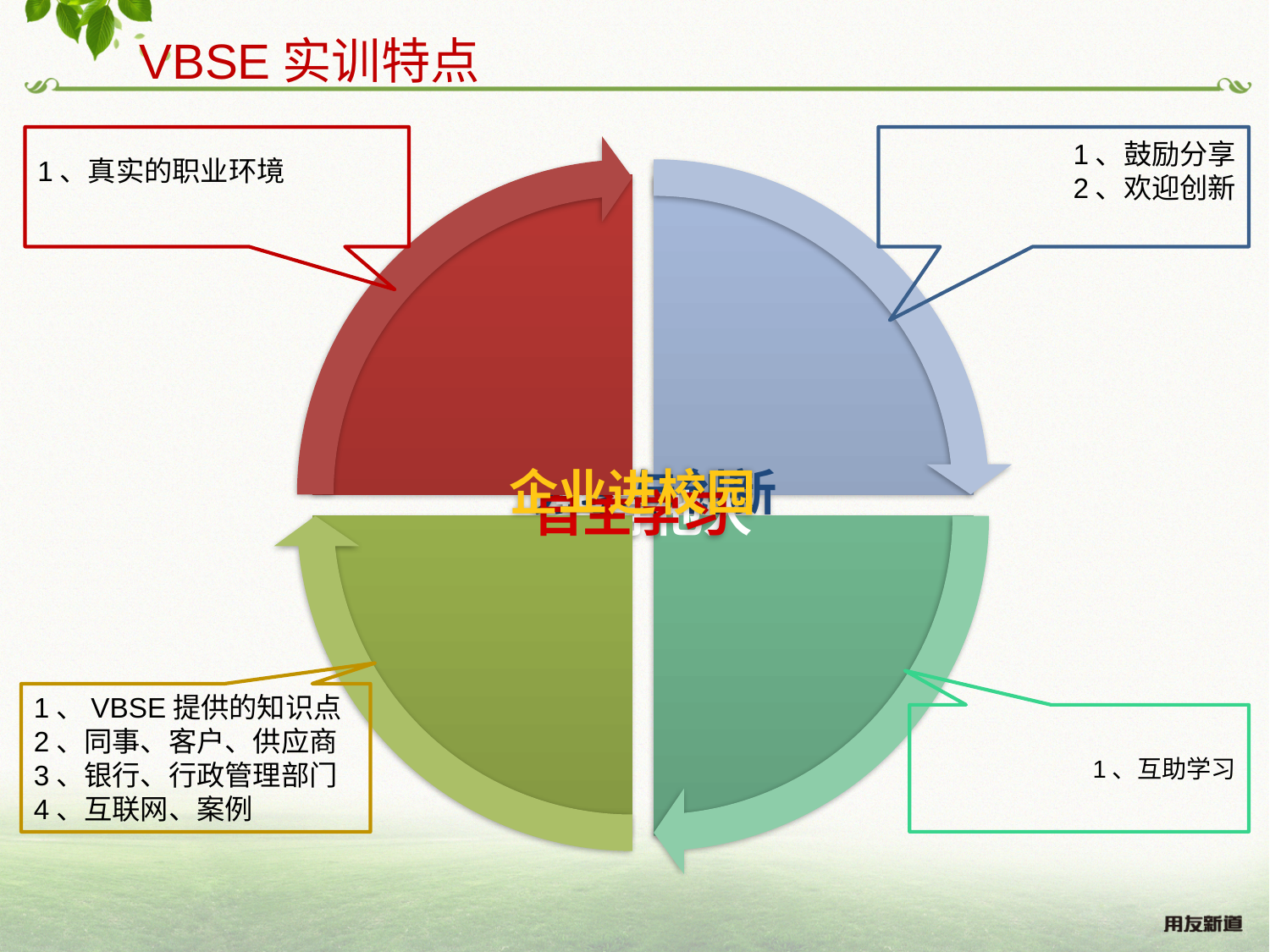

VBSE实训特点

1、真实的职业环境

分享与创新
指导他人
自主学习
企业进校园
1、鼓励分享
2、欢迎创新

1、VBSE提供的知识点
2、同事、客户、供应商
3、银行、行政管理部门
4、互联网、案例
1、互助学习